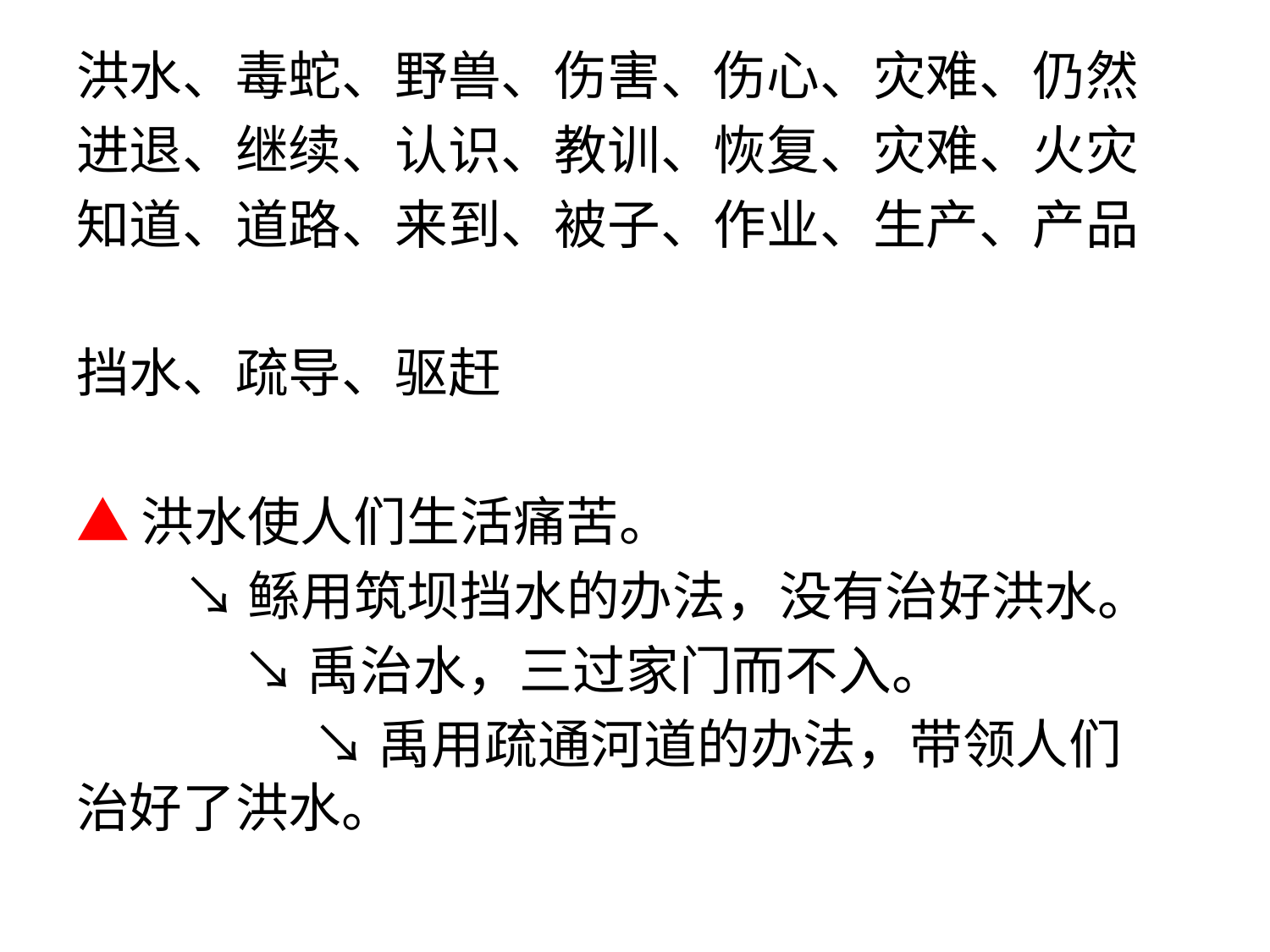

洪水、毒蛇、野兽、伤害、伤心、灾难、仍然
进退、继续、认识、教训、恢复、灾难、火灾
知道、道路、来到、被子、作业、生产、产品

挡水、疏导、驱赶

▲洪水使人们生活痛苦。
         ↘鲧用筑坝挡水的办法，没有治好洪水。
              ↘禹治水，三过家门而不入。
                    ↘禹用疏通河道的办法，带领人们        治好了洪水。